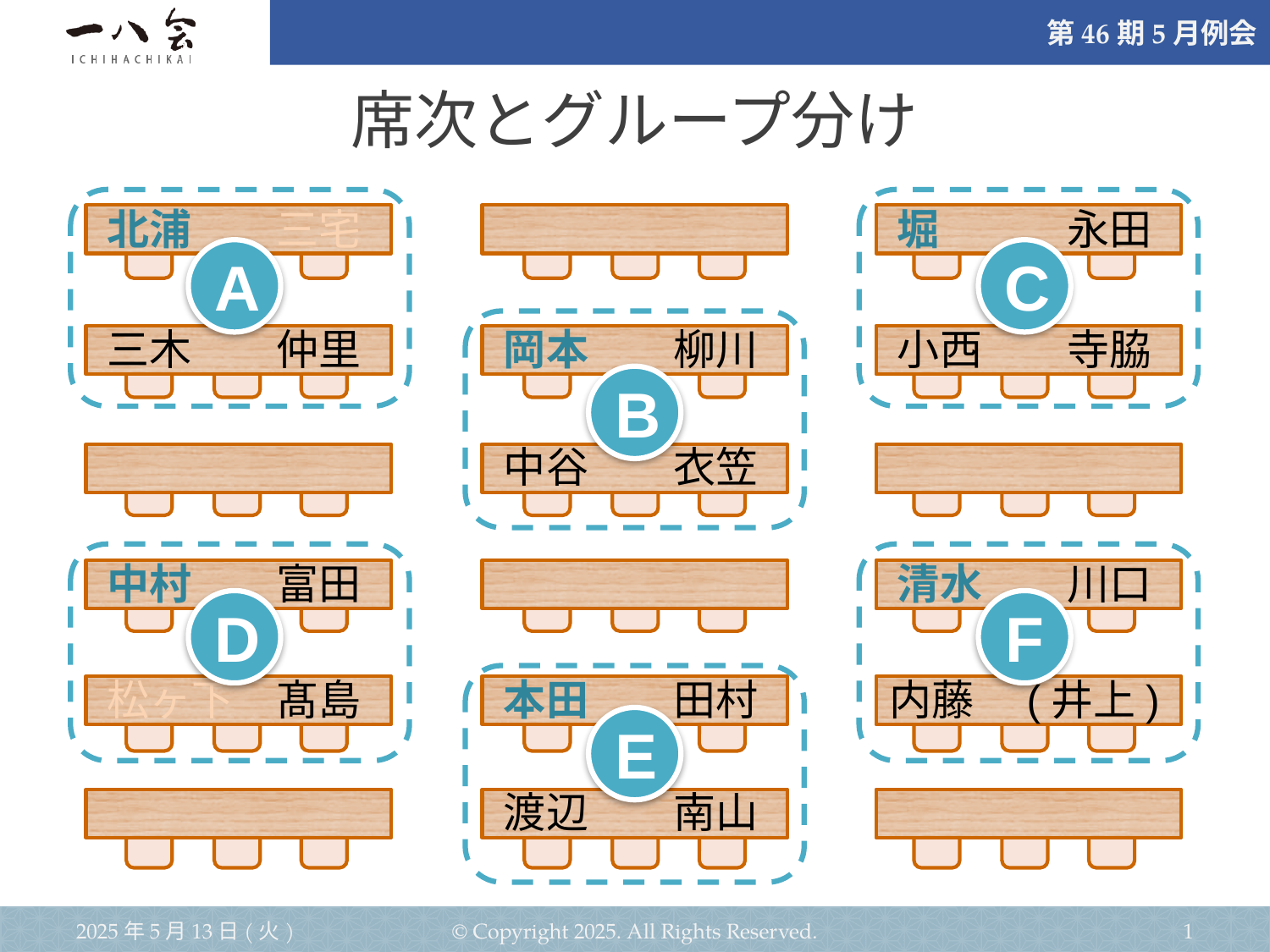

席次とグループ分け

北浦　　三宅
堀　　　永田

A
C

岡本　　柳川
三木　　仲里
小西　　寺脇

B
中谷　　衣笠

中村　　富田
清水　　川口

D
F

本田　　田村
松ヶ下　髙島
内藤　(井上)

E
渡辺　　南山

2025年5月13日(火)
© Copyright 2025. All Rights Reserved.
1